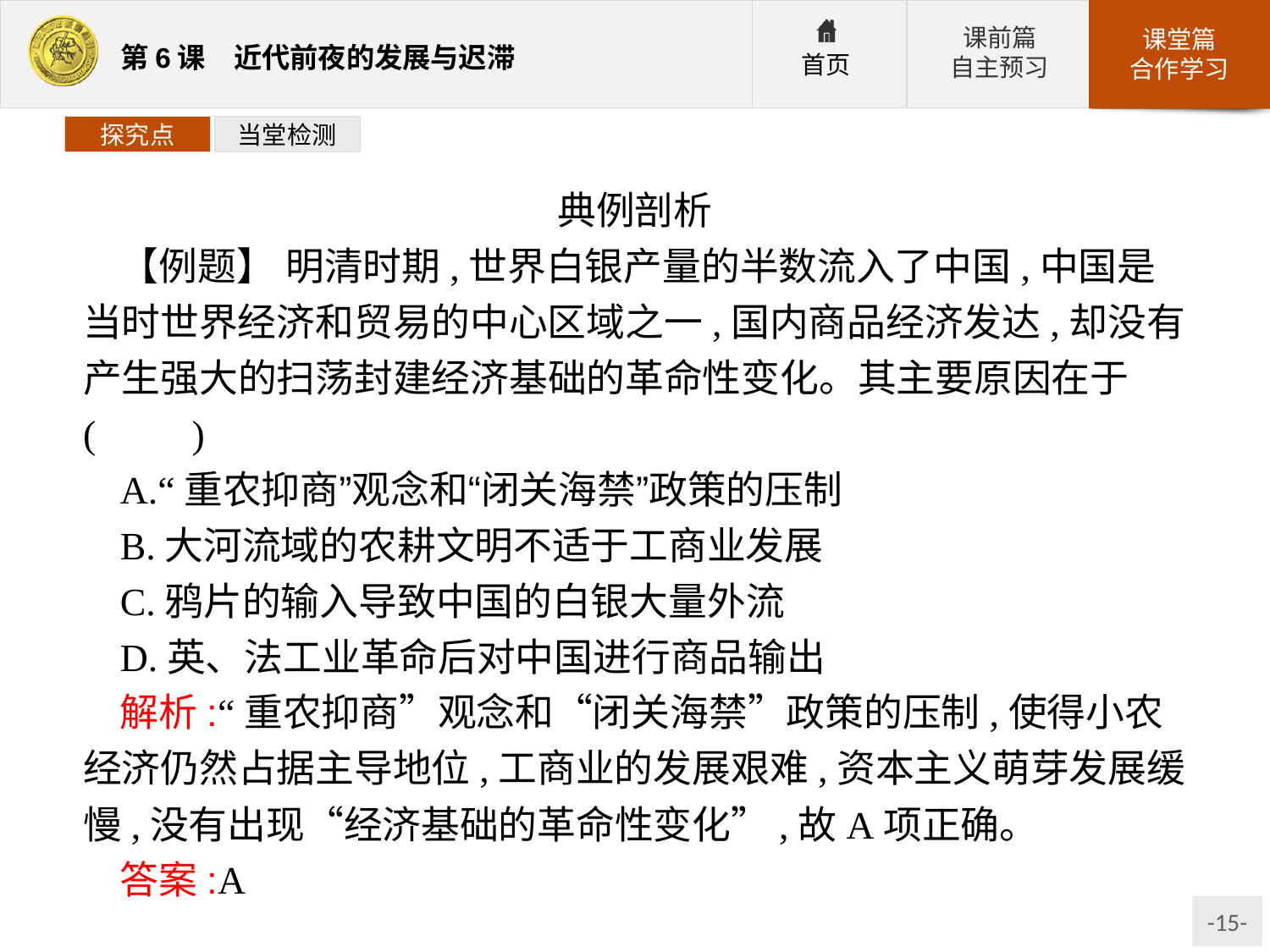

探究点
当堂检测
典例剖析
【例题】 明清时期,世界白银产量的半数流入了中国,中国是当时世界经济和贸易的中心区域之一,国内商品经济发达,却没有产生强大的扫荡封建经济基础的革命性变化。其主要原因在于(　　)
A.“重农抑商”观念和“闭关海禁”政策的压制
B.大河流域的农耕文明不适于工商业发展
C.鸦片的输入导致中国的白银大量外流
D.英、法工业革命后对中国进行商品输出
解析:“重农抑商”观念和“闭关海禁”政策的压制,使得小农经济仍然占据主导地位,工商业的发展艰难,资本主义萌芽发展缓慢,没有出现“经济基础的革命性变化”,故A项正确。
答案:A